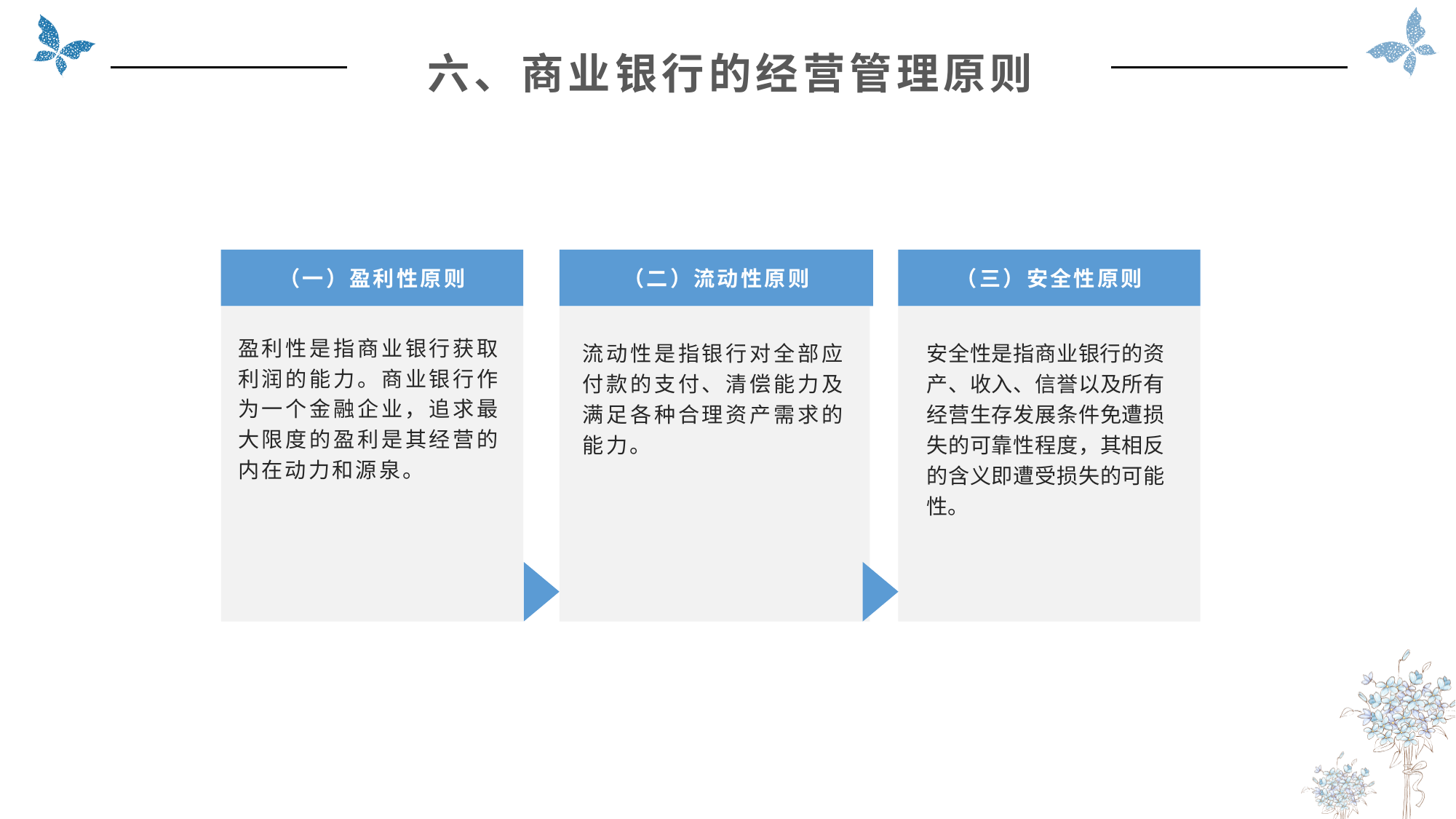

六、商业银行的经营管理原则
（一）盈利性原则
（三）安全性原则
（二）流动性原则

盈利性是指商业银行获取利润的能力。商业银行作为一个金融企业，追求最大限度的盈利是其经营的内在动力和源泉。
流动性是指银行对全部应付款的支付、清偿能力及满足各种合理资产需求的能力。
安全性是指商业银行的资产、收入、信誉以及所有经营生存发展条件免遭损失的可靠性程度，其相反的含义即遭受损失的可能性。